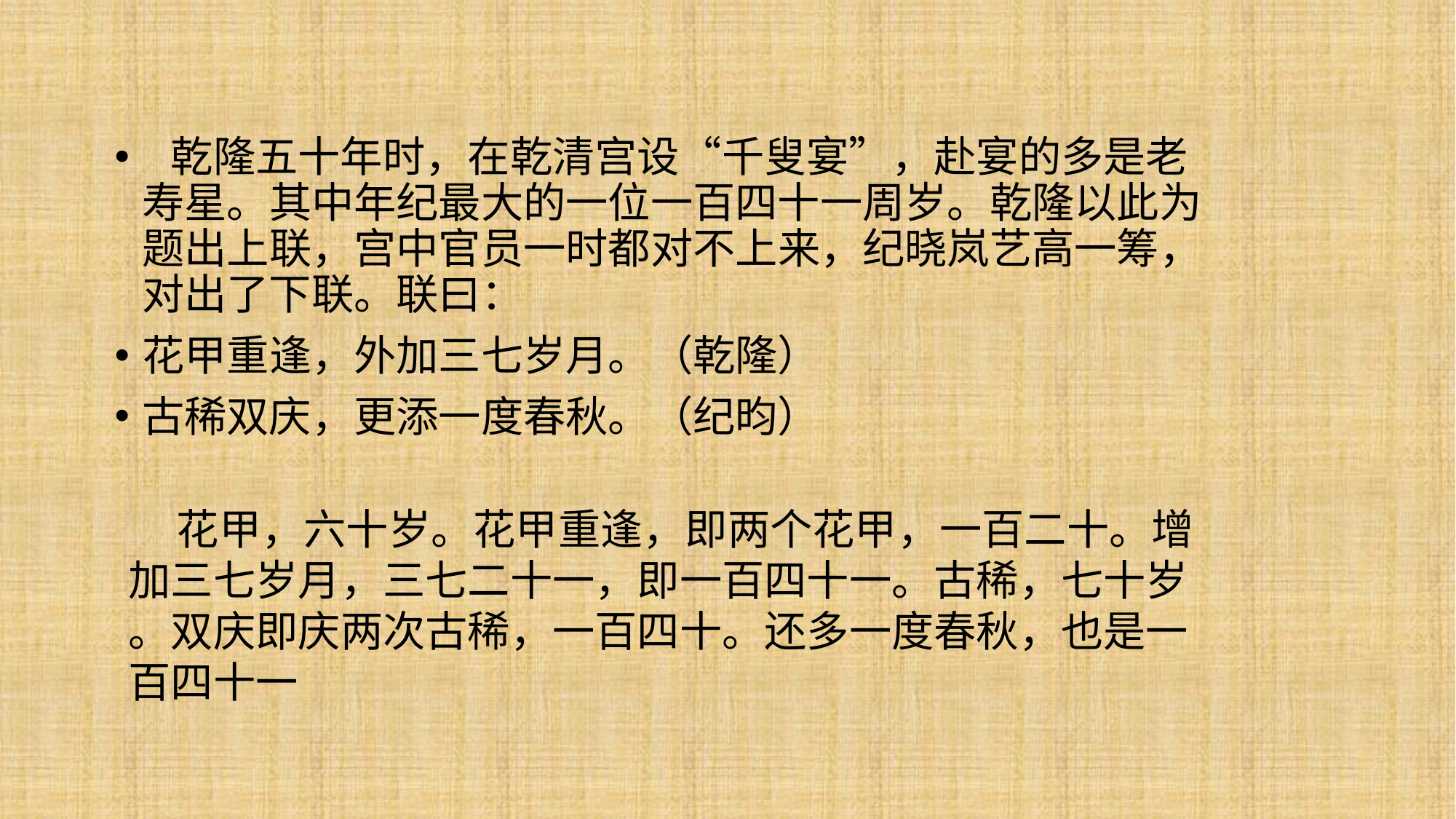

乾隆五十年时，在乾清宫设“千叟宴”，赴宴的多是老寿星。其中年纪最大的一位一百四十一周岁。乾隆以此为题出上联，宫中官员一时都对不上来，纪晓岚艺高一筹，对出了下联。联曰：
花甲重逢，外加三七岁月。（乾隆）
古稀双庆，更添一度春秋。（纪昀）

    花甲，六十岁。花甲重逢，即两个花甲，一百二十。增
加三七岁月，三七二十一，即一百四十一。古稀，七十岁
。双庆即庆两次古稀，一百四十。还多一度春秋，也是一
百四十一